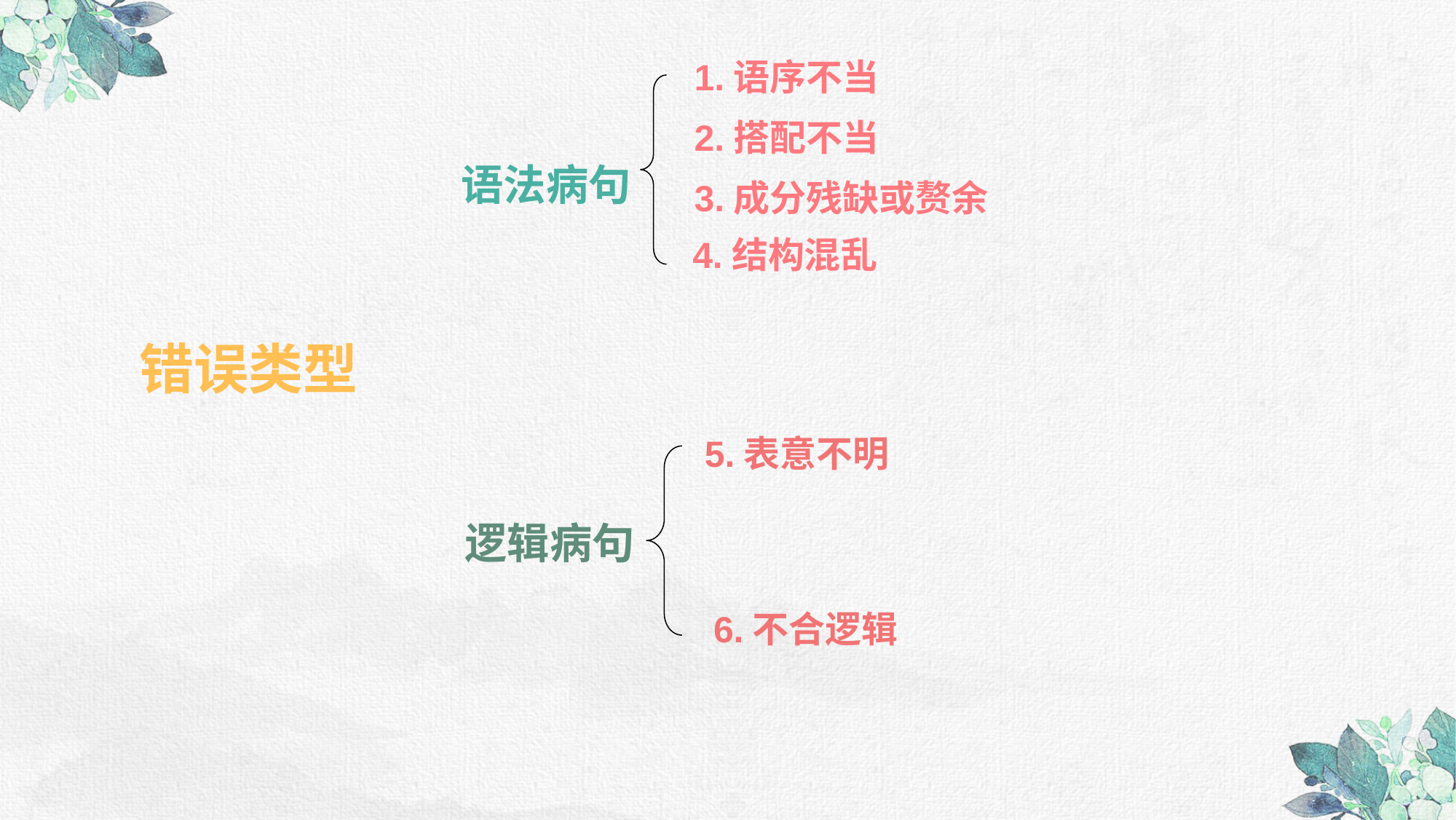

1.语序不当

2.搭配不当
语法病句
3.成分残缺或赘余
4.结构混乱
错误类型
5.表意不明

逻辑病句
6.不合逻辑